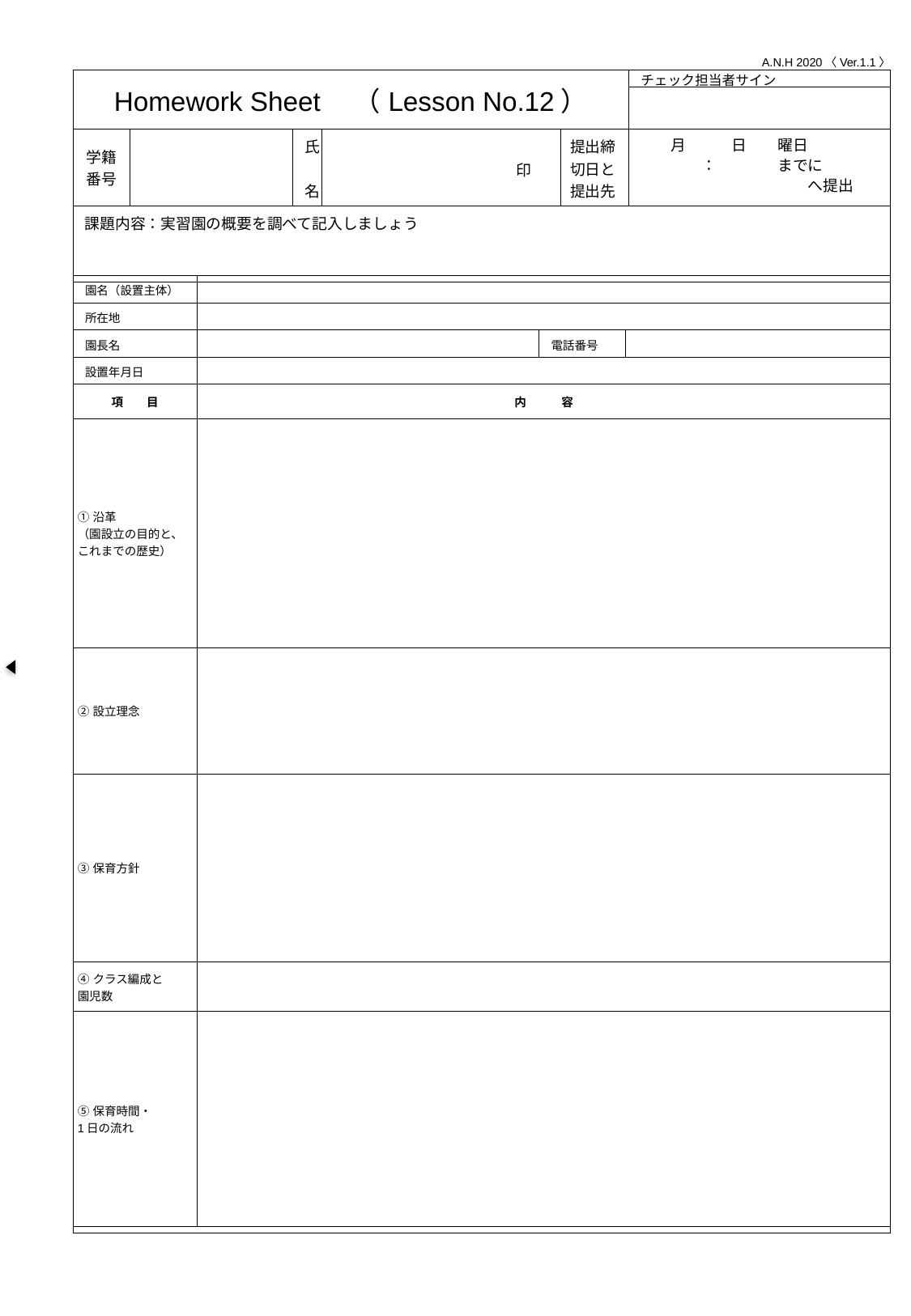

A.N.H 2020〈Ver.1.1〉
| Homework Sheet　（Lesson No.12） |  |  |  |  | チェック担当者サイン |
| --- | --- | --- | --- | --- | --- |
|  |  |  |  |  |  |
| 学籍番号 |  | 氏　名 | 印 | 提出締切日と提出先 | 月　　　日　　曜日 　　　　：　　　　までに 　　　　　　　　　　　へ提出 |
| 課題内容：実習園の概要を調べて記入しましょう |  |  |  |  |  |
|  |  |  |  |  |  |
| 園名（設置主体） |  |  |  |
| --- | --- | --- | --- |
| 所在地 |  |  |  |
| 園長名 |  | 電話番号 |  |
| 設置年月日 |  |  |  |
| 項　　目 | 内　　　容 |
| --- | --- |
| ①沿革 （園設立の目的と、これまでの歴史） |  |
| ②設立理念 |  |
| ③保育方針 |  |
| ④クラス編成と 園児数 |  |
| ⑤保育時間・ 1日の流れ |  |